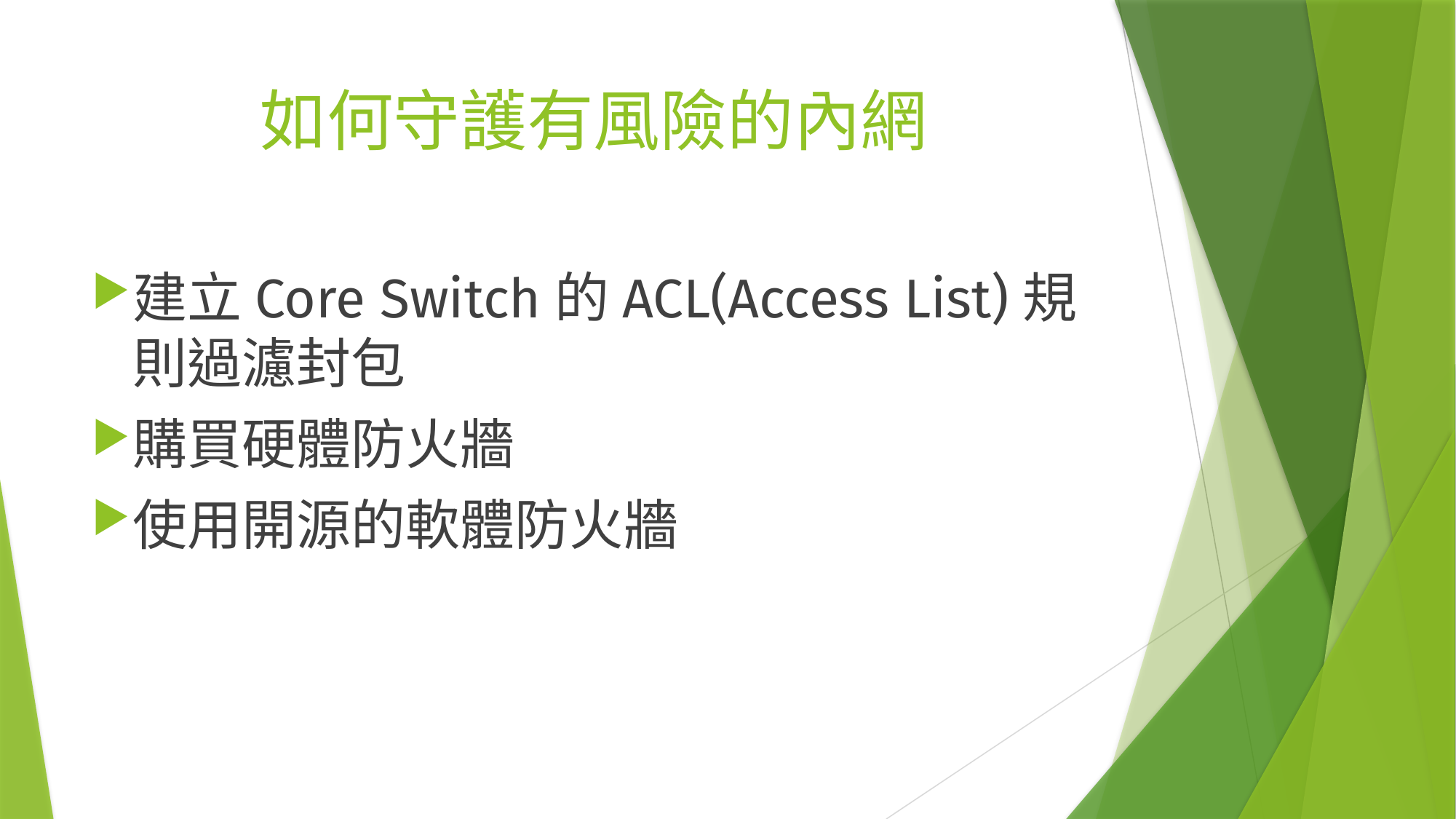

# 如何守護有風險的內網
建立Core Switch的ACL(Access List)規則過濾封包
購買硬體防火牆
使用開源的軟體防火牆